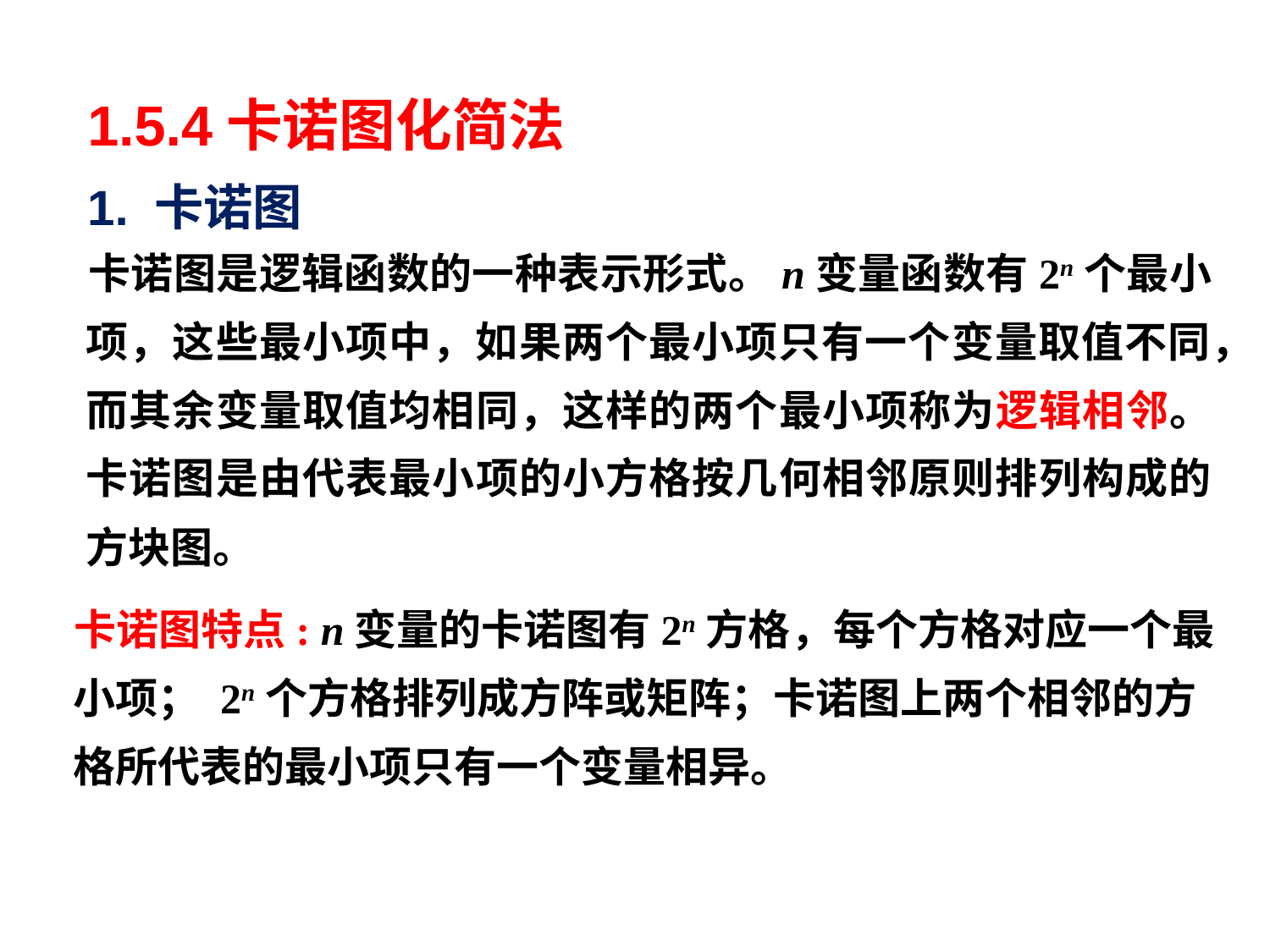

# 1.5.4卡诺图化简法
1. 卡诺图
    卡诺图是逻辑函数的一种表示形式。n变量函数有2n个最小项，这些最小项中，如果两个最小项只有一个变量取值不同，而其余变量取值均相同，这样的两个最小项称为逻辑相邻。卡诺图是由代表最小项的小方格按几何相邻原则排列构成的方块图。
    卡诺图特点: n变量的卡诺图有2n方格，每个方格对应一个最小项； 2n个方格排列成方阵或矩阵；卡诺图上两个相邻的方格所代表的最小项只有一个变量相异。